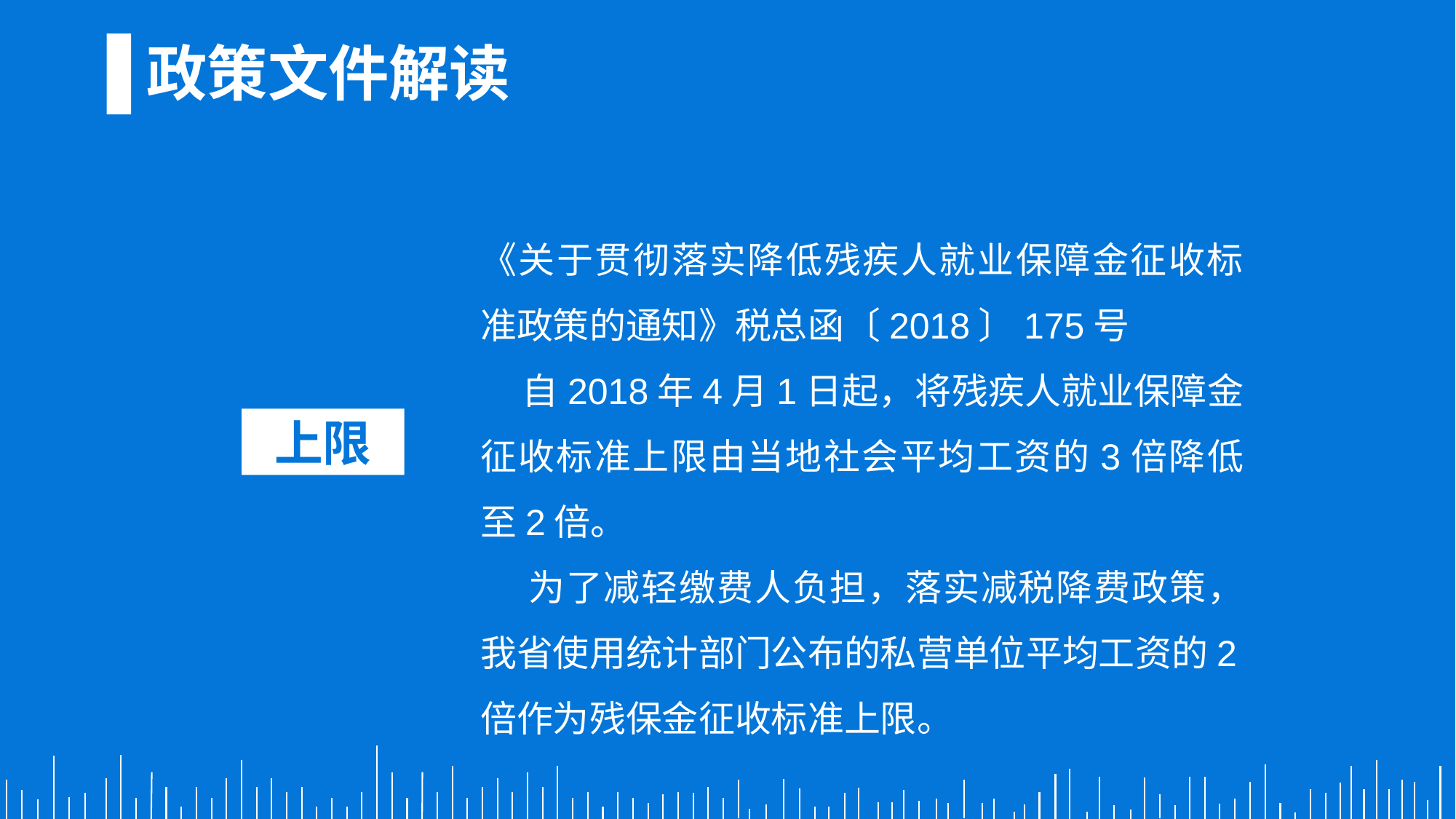

政策文件解读

《关于贯彻落实降低残疾人就业保障金征收标准政策的通知》税总函〔2018〕175号
    自2018年4月1日起，将残疾人就业保障金征收标准上限由当地社会平均工资的3倍降低至2倍。
    为了减轻缴费人负担，落实减税降费政策，我省使用统计部门公布的私营单位平均工资的2倍作为残保金征收标准上限。
上限